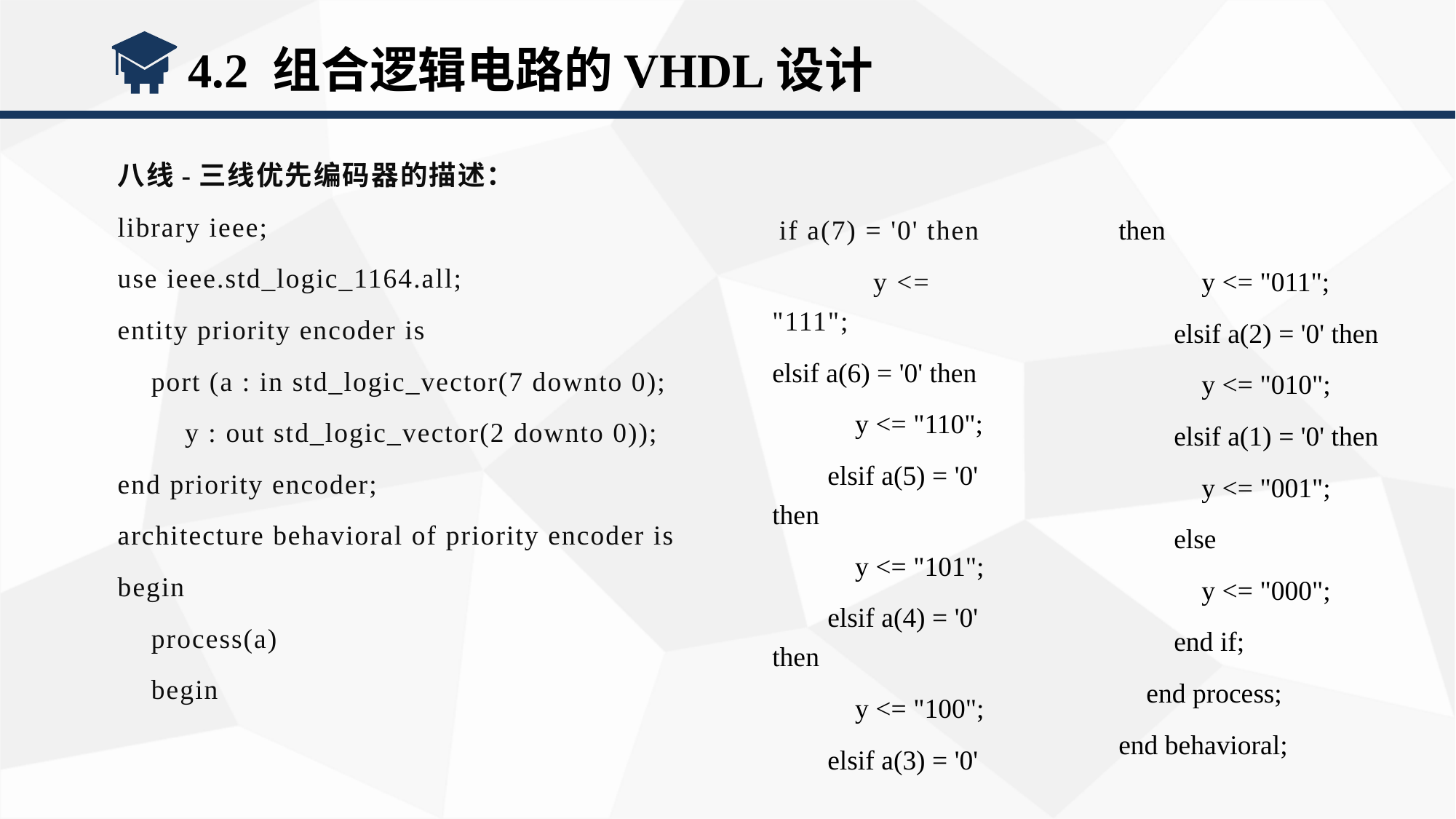

4.2 组合逻辑电路的VHDL设计

八线-三线优先编码器的描述：
library ieee;
use ieee.std_logic_1164.all;
entity priority encoder is
    port (a : in std_logic_vector(7 downto 0);
        y : out std_logic_vector(2 downto 0));
end priority encoder;
architecture behavioral of priority encoder is
begin
    process(a)
    begin

 if a(7) = '0' then
            y <= "111";
elsif a(6) = '0' then
            y <= "110";
        elsif a(5) = '0' then
            y <= "101";
        elsif a(4) = '0' then
            y <= "100";
        elsif a(3) = '0'
then
            y <= "011";
        elsif a(2) = '0' then
            y <= "010";
        elsif a(1) = '0' then
            y <= "001";
        else
            y <= "000";
        end if;
    end process;
end behavioral;